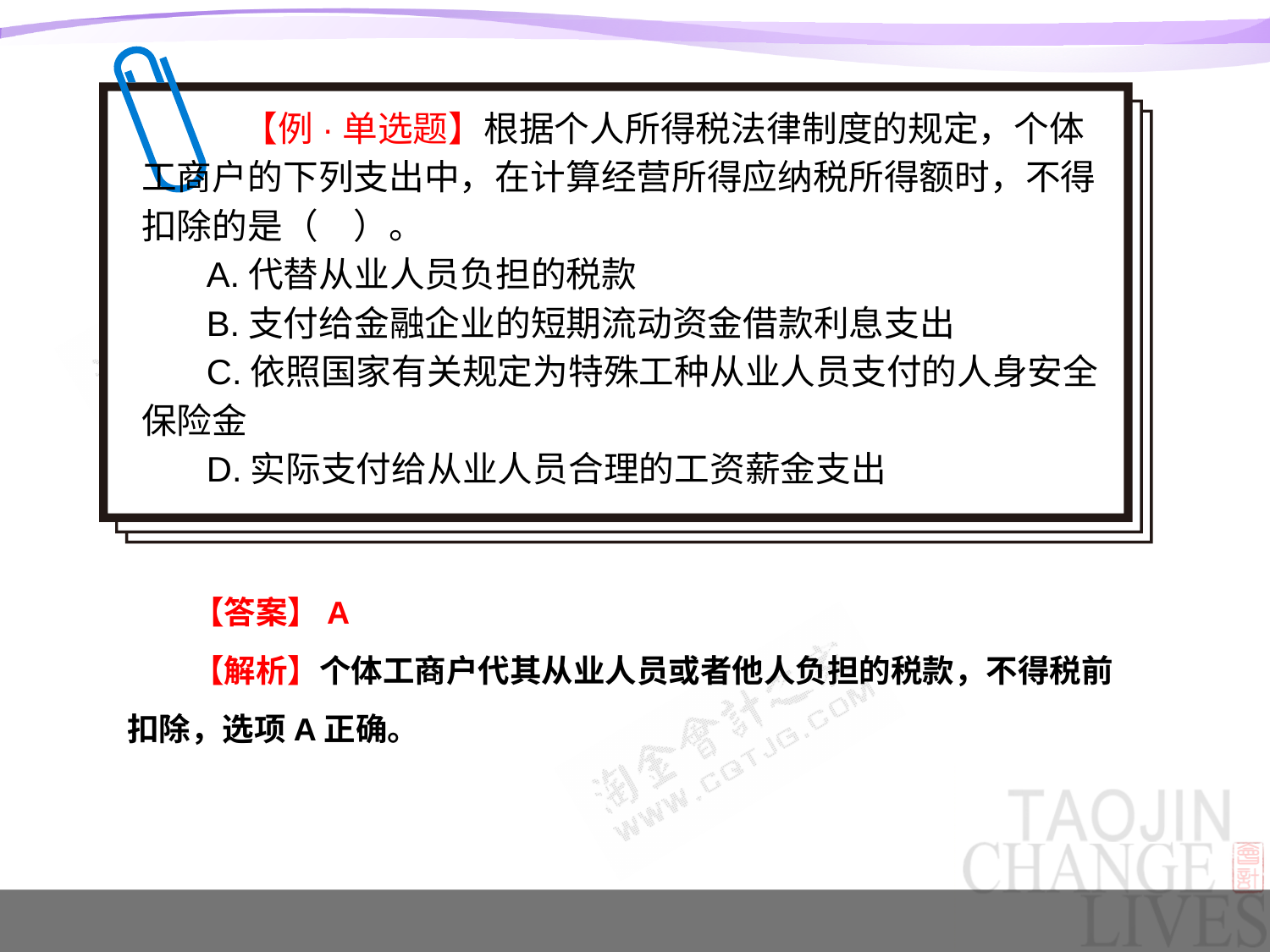

【例·单选题】根据个人所得税法律制度的规定，个体工商户的下列支出中，在计算经营所得应纳税所得额时，不得扣除的是（　）。
A.代替从业人员负担的税款
B.支付给金融企业的短期流动资金借款利息支出
C.依照国家有关规定为特殊工种从业人员支付的人身安全保险金
D.实际支付给从业人员合理的工资薪金支出
【答案】A
【解析】个体工商户代其从业人员或者他人负担的税款，不得税前扣除，选项A正确。